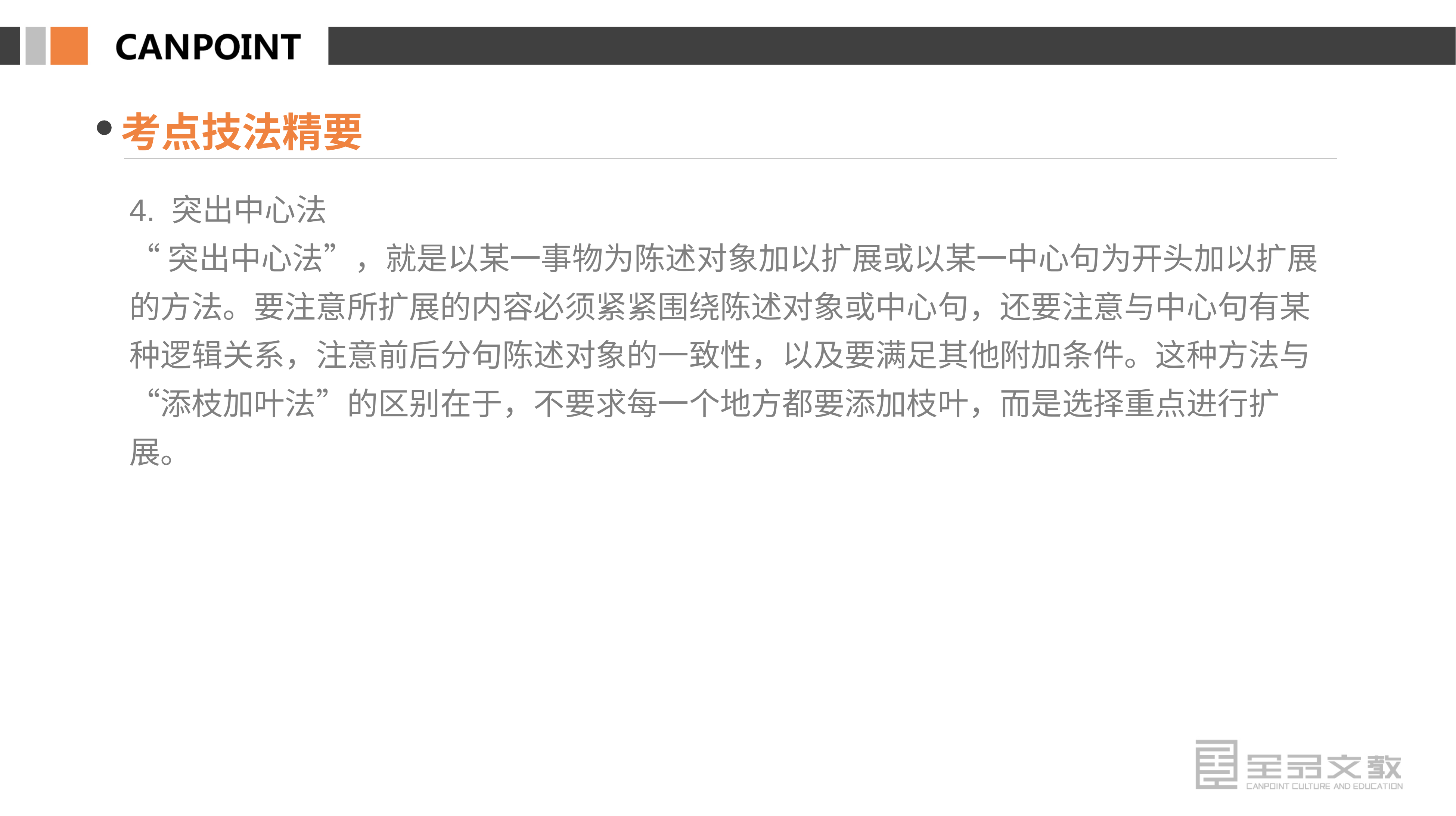

考点技法精要

4. 突出中心法
“突出中心法”，就是以某一事物为陈述对象加以扩展或以某一中心句为开头加以扩展的方法。要注意所扩展的内容必须紧紧围绕陈述对象或中心句，还要注意与中心句有某种逻辑关系，注意前后分句陈述对象的一致性，以及要满足其他附加条件。这种方法与“添枝加叶法”的区别在于，不要求每一个地方都要添加枝叶，而是选择重点进行扩展。